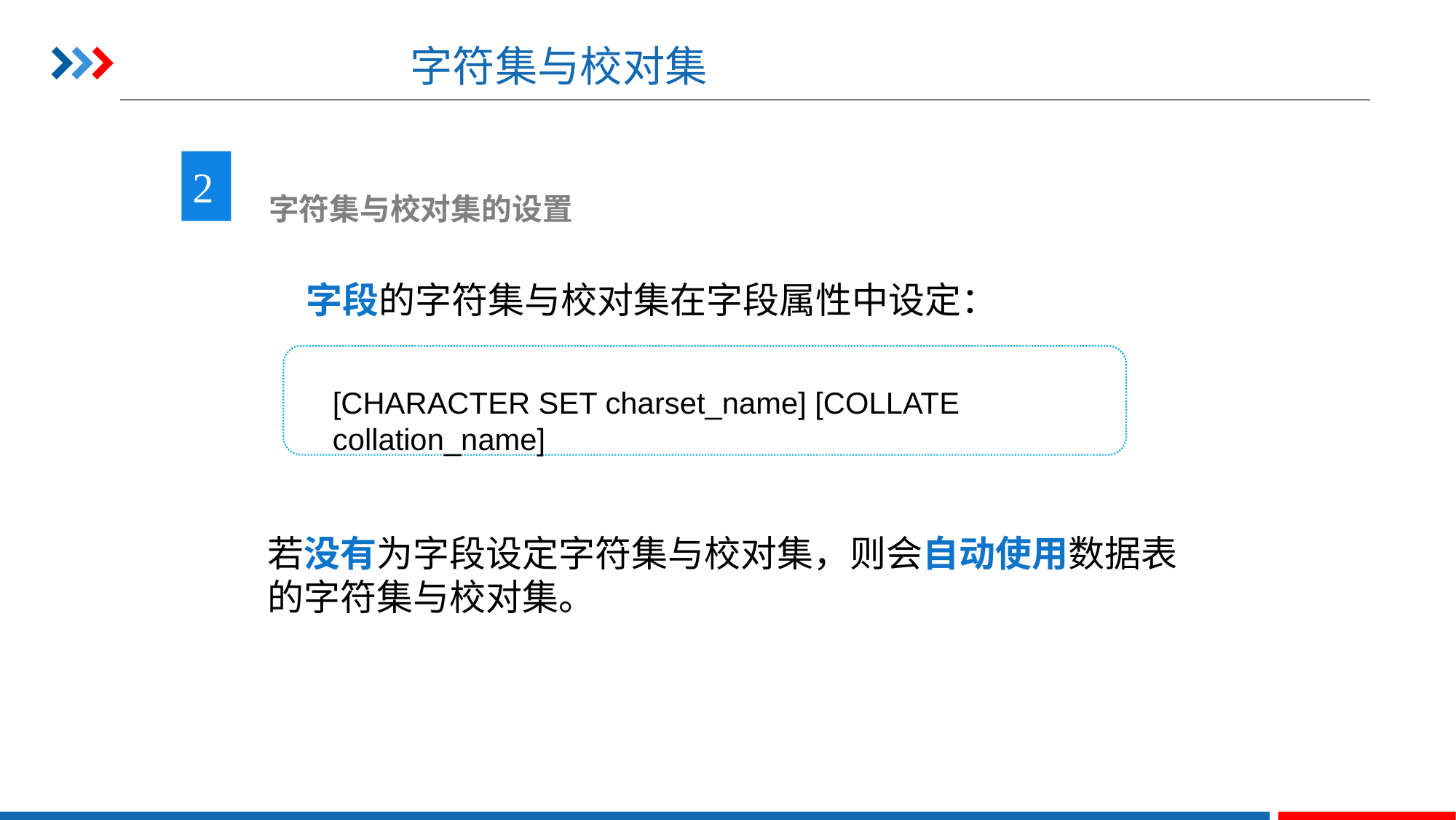

# 字符集与校对集

2
  字符集与校对集的设置
字段的字符集与校对集在字段属性中设定：

[CHARACTER SET charset_name] [COLLATE collation_name]
若没有为字段设定字符集与校对集，则会自动使用数据表的字符集与校对集。